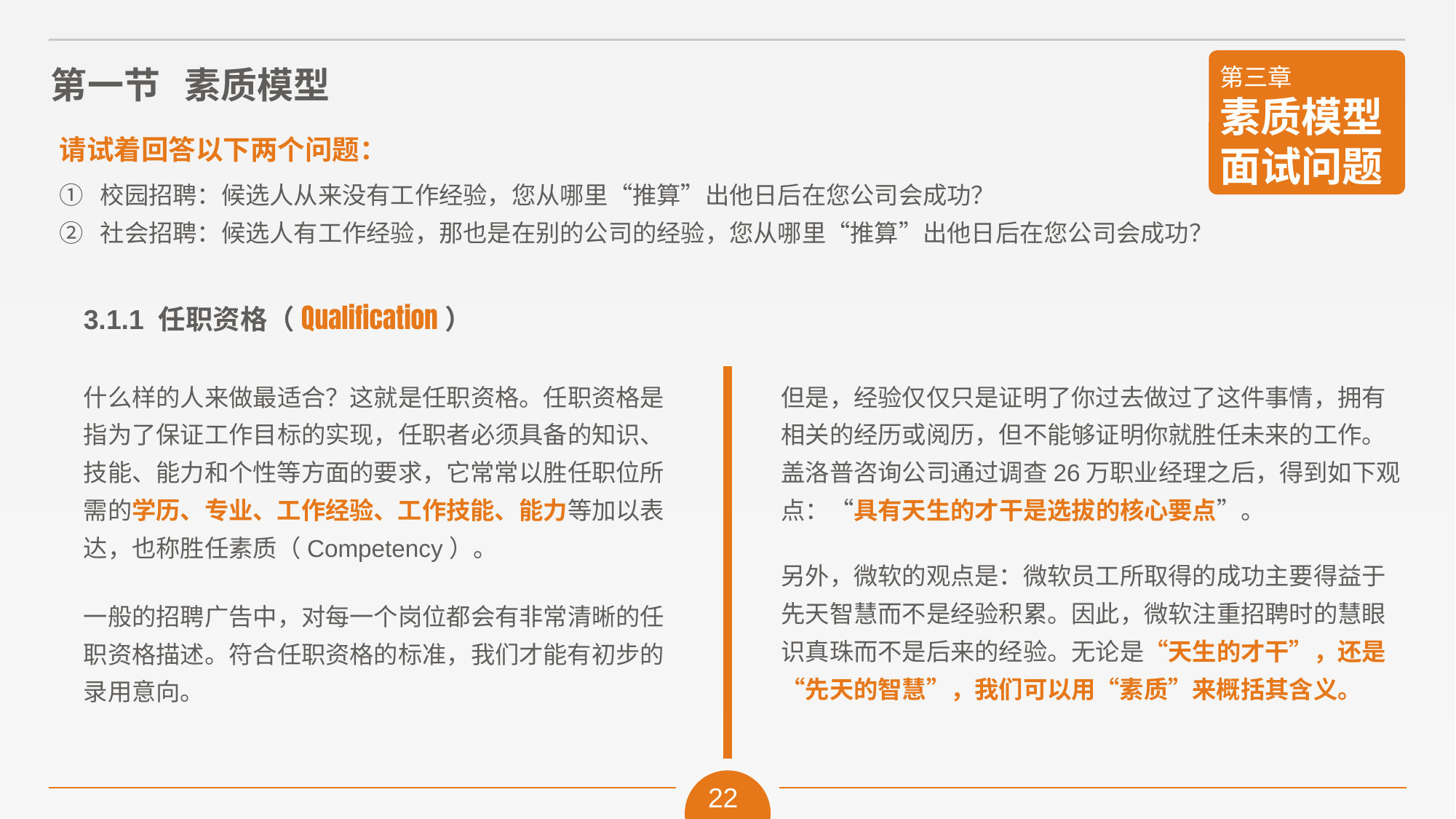

请试着回答以下两个问题：
①  校园招聘：候选人从来没有工作经验，您从哪里“推算”出他日后在您公司会成功？
②  社会招聘：候选人有工作经验，那也是在别的公司的经验，您从哪里“推算”出他日后在您公司会成功？
3.1.1 任职资格（Qualification）
什么样的人来做最适合？这就是任职资格。任职资格是指为了保证工作目标的实现，任职者必须具备的知识、技能、能力和个性等方面的要求，它常常以胜任职位所需的学历、专业、工作经验、工作技能、能力等加以表达，也称胜任素质（Competency）。
但是，经验仅仅只是证明了你过去做过了这件事情，拥有相关的经历或阅历，但不能够证明你就胜任未来的工作。盖洛普咨询公司通过调查26万职业经理之后，得到如下观点：“具有天生的才干是选拔的核心要点”。
另外，微软的观点是：微软员工所取得的成功主要得益于先天智慧而不是经验积累。因此，微软注重招聘时的慧眼识真珠而不是后来的经验。无论是“天生的才干”，还是“先天的智慧”，我们可以用“素质”来概括其含义。
一般的招聘广告中，对每一个岗位都会有非常清晰的任职资格描述。符合任职资格的标准，我们才能有初步的录用意向。